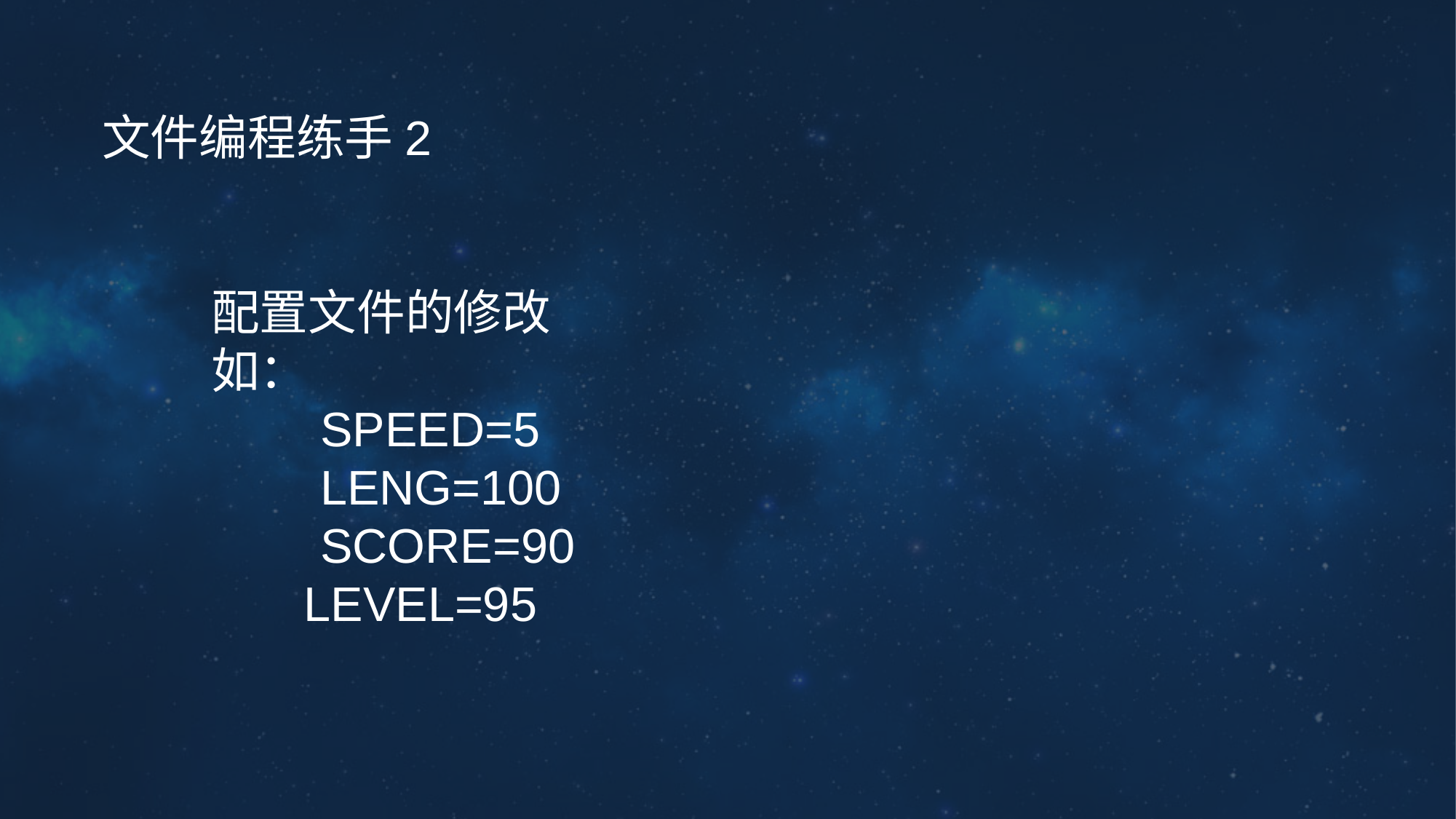

文件编程练手2

	配置文件的修改
	如：
		SPEED=5
		LENG=100
		SCORE=90
               LEVEL=95